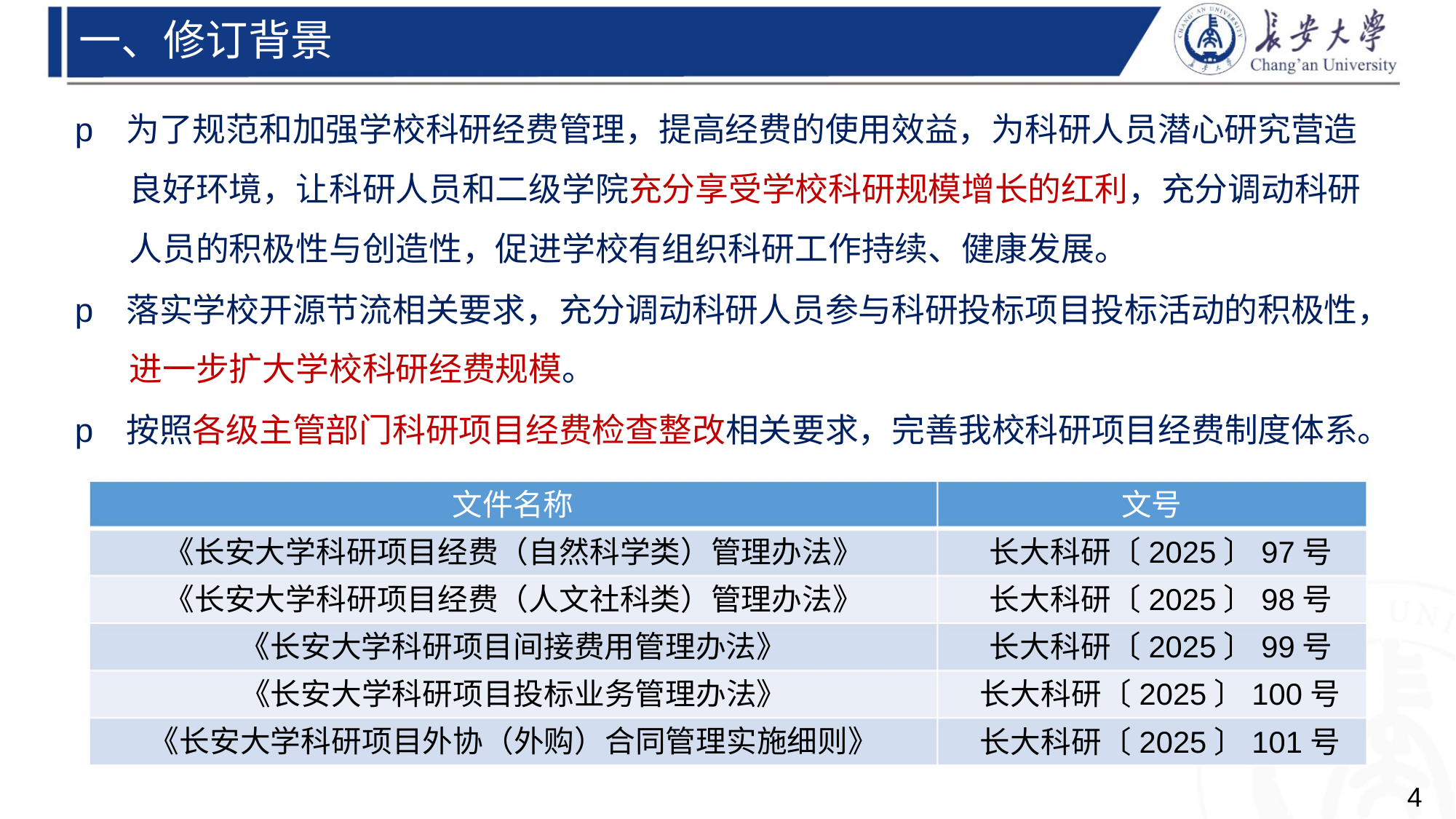

一、修订背景
p 为了规范和加强学校科研经费管理，提高经费的使用效益，为科研人员潜心研究营造
良好环境，让科研人员和二级学院充分享受学校科研规模增长的红利，充分调动科研
人员的积极性与创造性，促进学校有组织科研工作持续、健康发展。
p 落实学校开源节流相关要求，充分调动科研人员参与科研投标项目投标活动的积极性，
进一步扩大学校科研经费规模。
p 按照各级主管部门科研项目经费检查整改相关要求，完善我校科研项目经费制度体系。
文件名称
文号
《长安大学科研项目经费（自然科学类）管理办法》
《长安大学科研项目经费（人文社科类）管理办法》
《长安大学科研项目间接费用管理办法》
长大科研〔2025〕97号
长大科研〔2025〕98号
长大科研〔2025〕99号
长大科研〔2025〕100号
长大科研〔2025〕101号
《长安大学科研项目投标业务管理办法》
《长安大学科研项目外协（外购）合同管理实施细则》
4